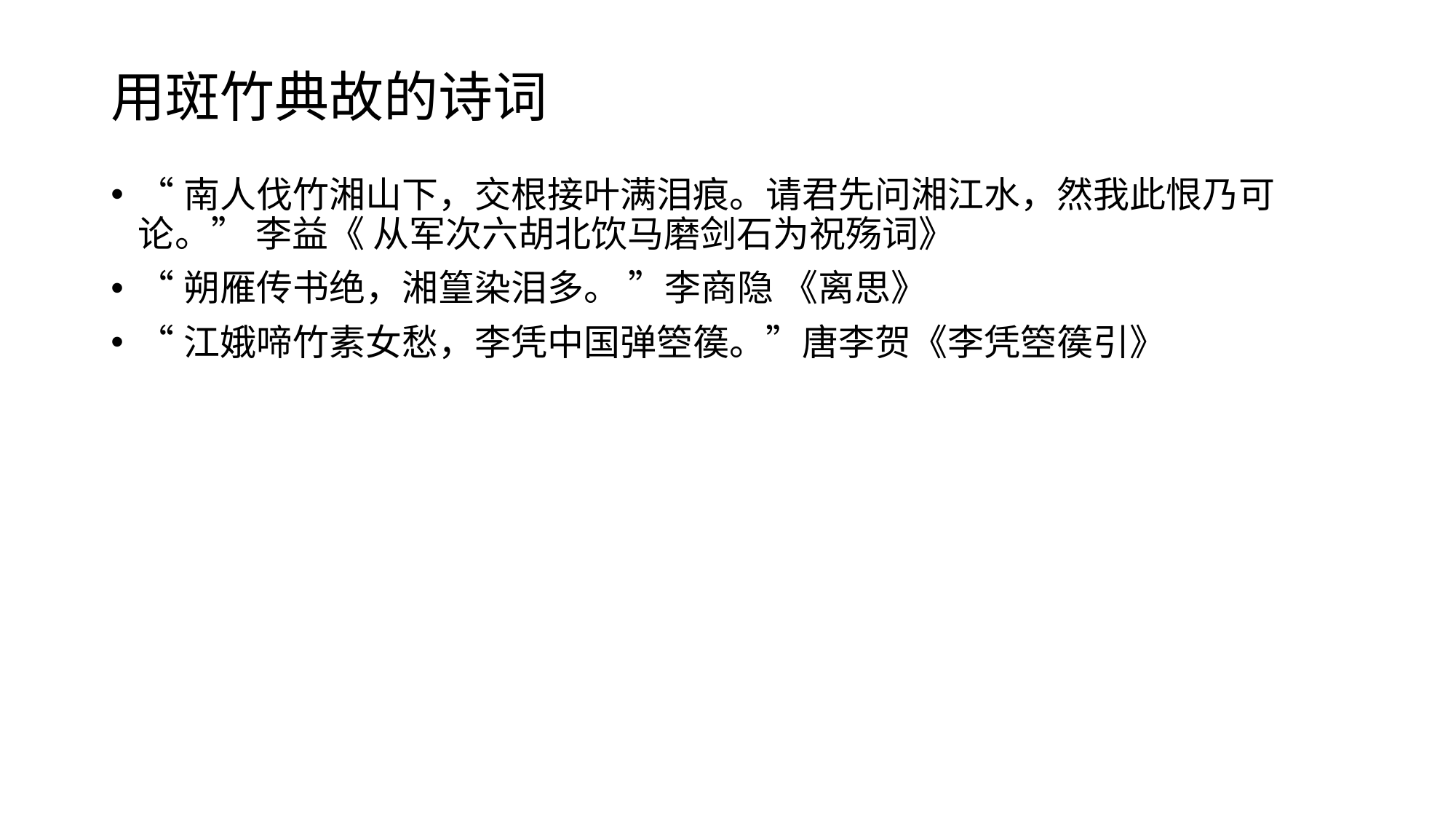

# 用斑竹典故的诗词
“南人伐竹湘山下，交根接叶满泪痕。请君先问湘江水，然我此恨乃可论。” 李益《 从军次六胡北饮马磨剑石为祝殇词》
“朔雁传书绝，湘篁染泪多。 ”李商隐 《离思》
“江娥啼竹素女愁，李凭中国弹箜篌。”唐李贺《李凭箜篌引》